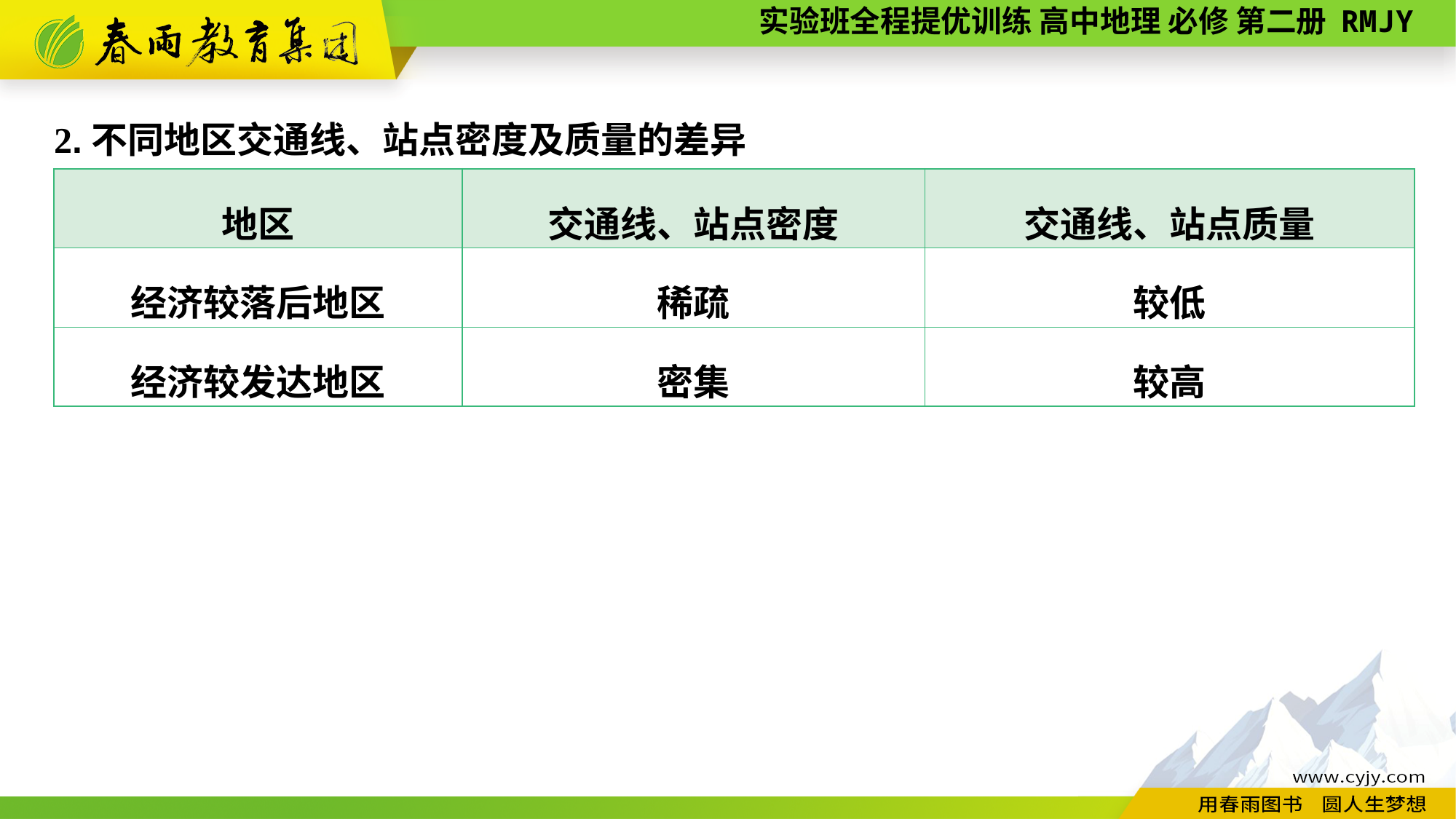

2.不同地区交通线、站点密度及质量的差异
| 地区 | 交通线、站点密度 | 交通线、站点质量 |
| --- | --- | --- |
| 经济较落后地区 | 稀疏 | 较低 |
| 经济较发达地区 | 密集 | 较高 |